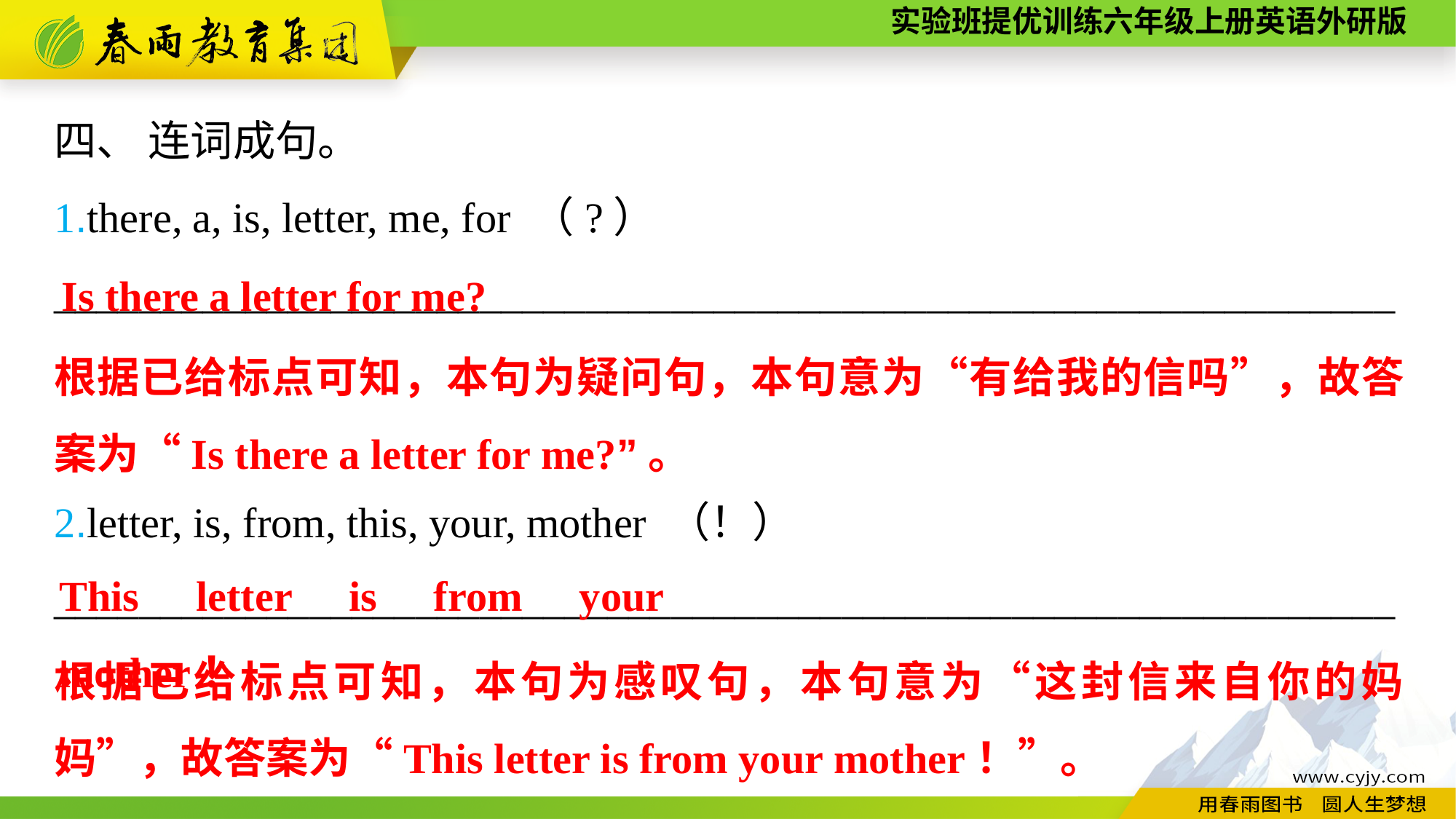

四、 连词成句。
1.there, a, is, letter, me, for （?）
_______________________________________________________________

2.letter, is, from, this, your, mother （！）
_______________________________________________________________
Is there a letter for me?
根据已给标点可知，本句为疑问句，本句意为“有给我的信吗”，故答案为“Is there a letter for me?”。
This letter is from your mother！
根据已给标点可知，本句为感叹句，本句意为“这封信来自你的妈妈”，故答案为“This letter is from your mother！”。